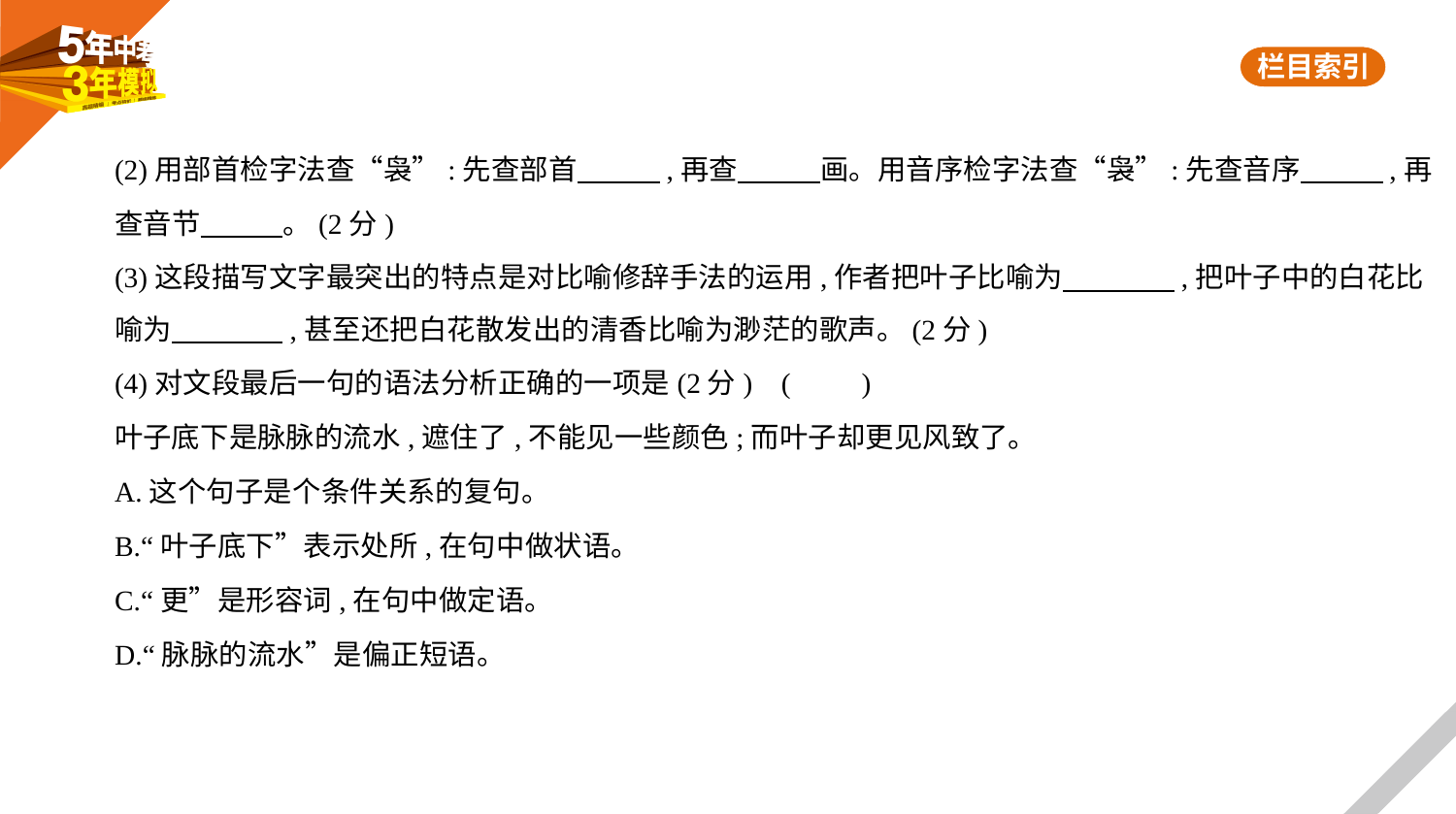

(2)用部首检字法查“袅”:先查部首　　    ,再查　　    画。用音序检字法查“袅”:先查音序　　    ,再
查音节　　    。(2分)
(3)这段描写文字最突出的特点是对比喻修辞手法的运用,作者把叶子比喻为　　　    ,把叶子中的白花比
喻为　　　    ,甚至还把白花散发出的清香比喻为渺茫的歌声。(2分)
(4)对文段最后一句的语法分析正确的一项是(2分) (　　)
叶子底下是脉脉的流水,遮住了,不能见一些颜色;而叶子却更见风致了。
A.这个句子是个条件关系的复句。
B.“叶子底下”表示处所,在句中做状语。
C.“更”是形容词,在句中做定语。
D.“脉脉的流水”是偏正短语。